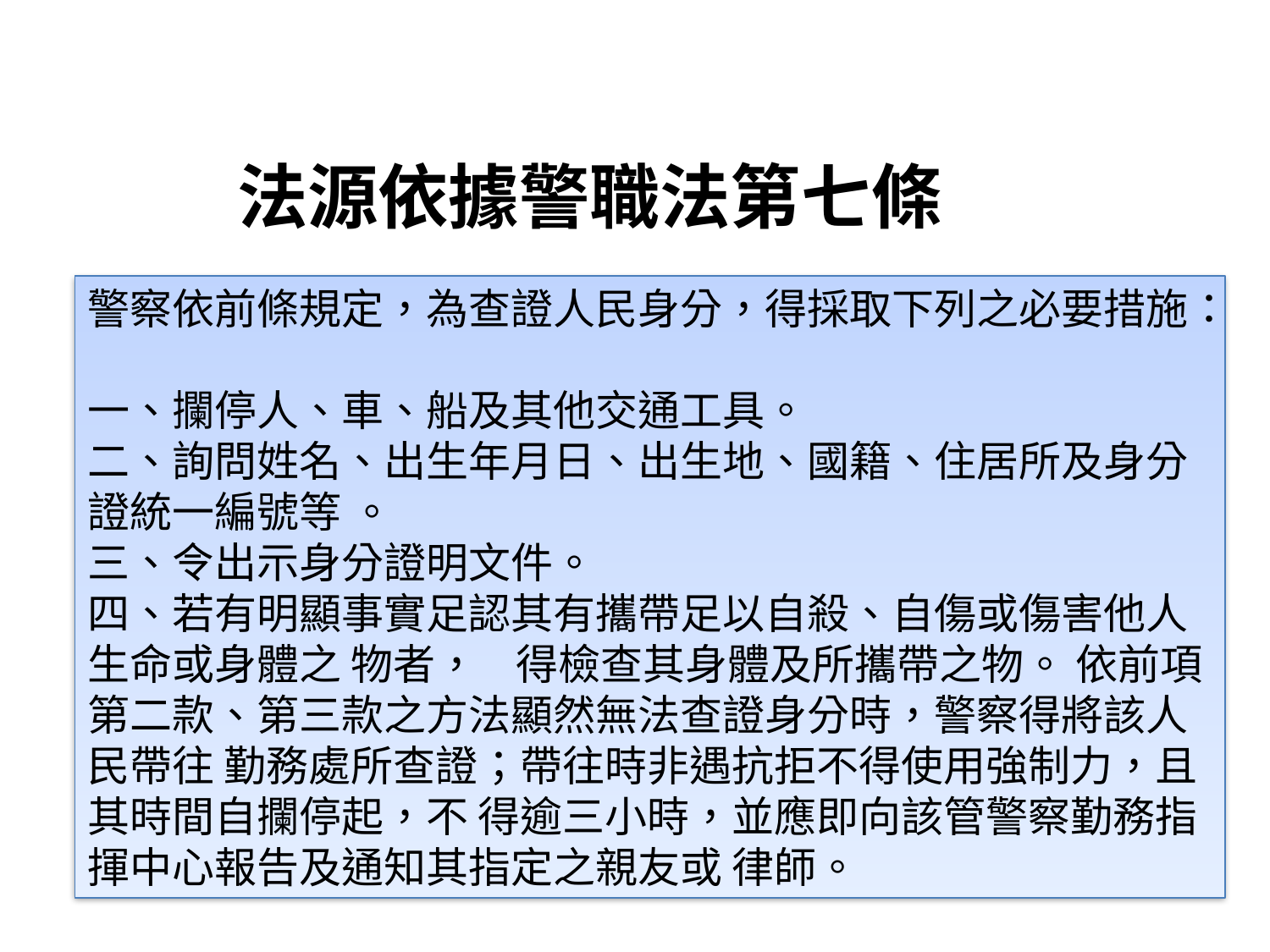

法源依據警職法第七條
警察依前條規定，為查證人民身分，得採取下列之必要措施：
一、攔停人、車、船及其他交通工具。
二、詢問姓名、出生年月日、出生地、國籍、住居所及身分證統一編號等 。
三、令出示身分證明文件。
四、若有明顯事實足認其有攜帶足以自殺、自傷或傷害他人生命或身體之 物者，    得檢查其身體及所攜帶之物。 依前項第二款、第三款之方法顯然無法查證身分時，警察得將該人民帶往 勤務處所查證；帶往時非遇抗拒不得使用強制力，且其時間自攔停起，不 得逾三小時，並應即向該管警察勤務指揮中心報告及通知其指定之親友或 律師。